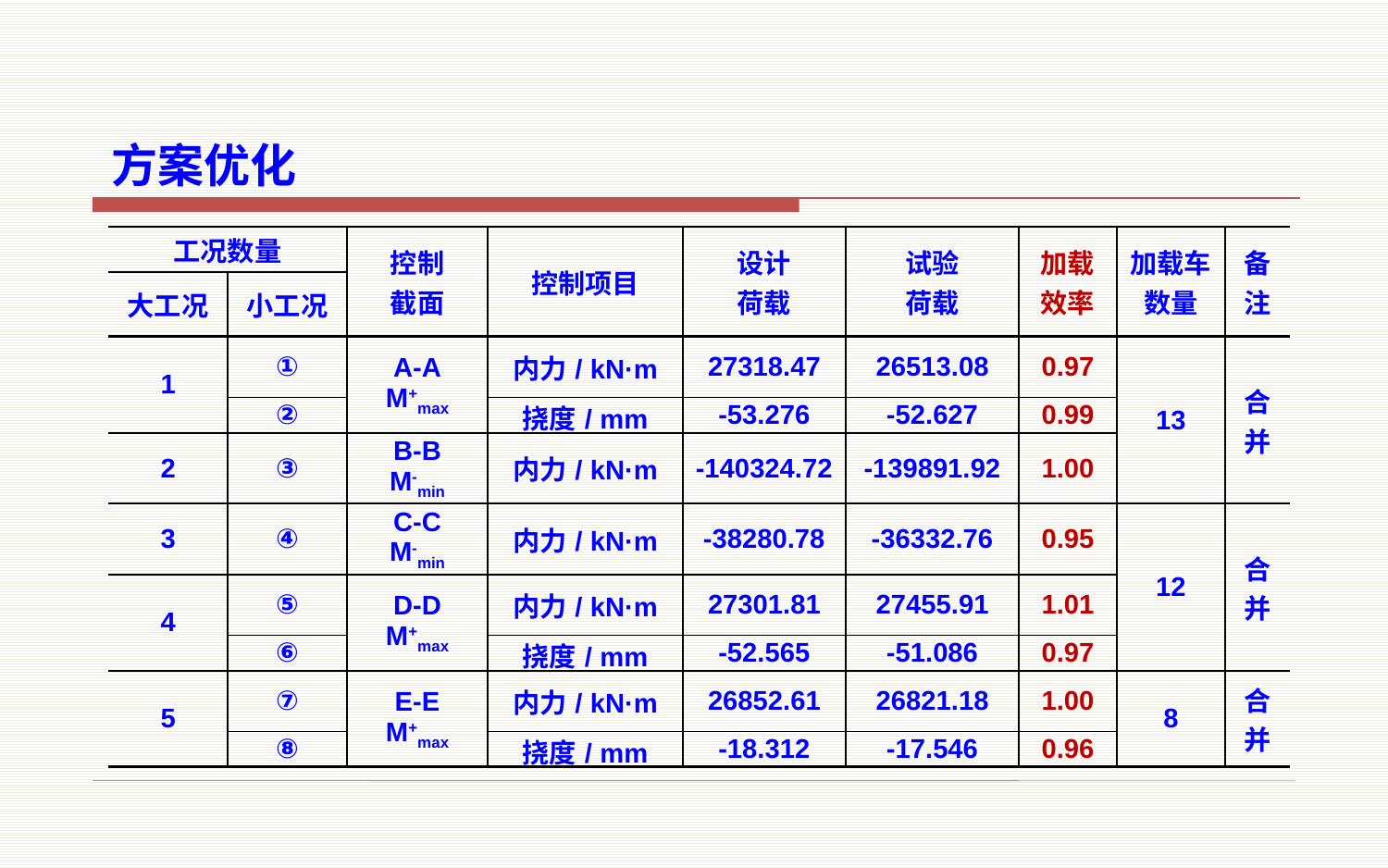

方案优化
| 工况数量 |  | 控制 截面 | 控制项目 | 设计 荷载 | 试验 荷载 | 加载 效率 | 加载车 数量 | 备注 |
| --- | --- | --- | --- | --- | --- | --- | --- | --- |
| 大工况 | 小工况 |  |  |  |  |  |  |  |
| 1 | ① | A-A M+max | 内力/ kN·m | 27318.47 | 26513.08 | 0.97 | 13 | 合并 |
|  | ② |  | 挠度/ mm | -53.276 | -52.627 | 0.99 |  |  |
| 2 | ③ | B-B M-min | 内力/ kN·m | -140324.72 | -139891.92 | 1.00 |  |  |
| 3 | ④ | C-C M-min | 内力/ kN·m | -38280.78 | -36332.76 | 0.95 | 12 | 合并 |
| 4 | ⑤ | D-D M+max | 内力/ kN·m | 27301.81 | 27455.91 | 1.01 |  |  |
|  | ⑥ |  | 挠度/ mm | -52.565 | -51.086 | 0.97 |  |  |
| 5 | ⑦ | E-E M+max | 内力/ kN·m | 26852.61 | 26821.18 | 1.00 | 8 | 合并 |
|  | ⑧ |  | 挠度/ mm | -18.312 | -17.546 | 0.96 |  |  |